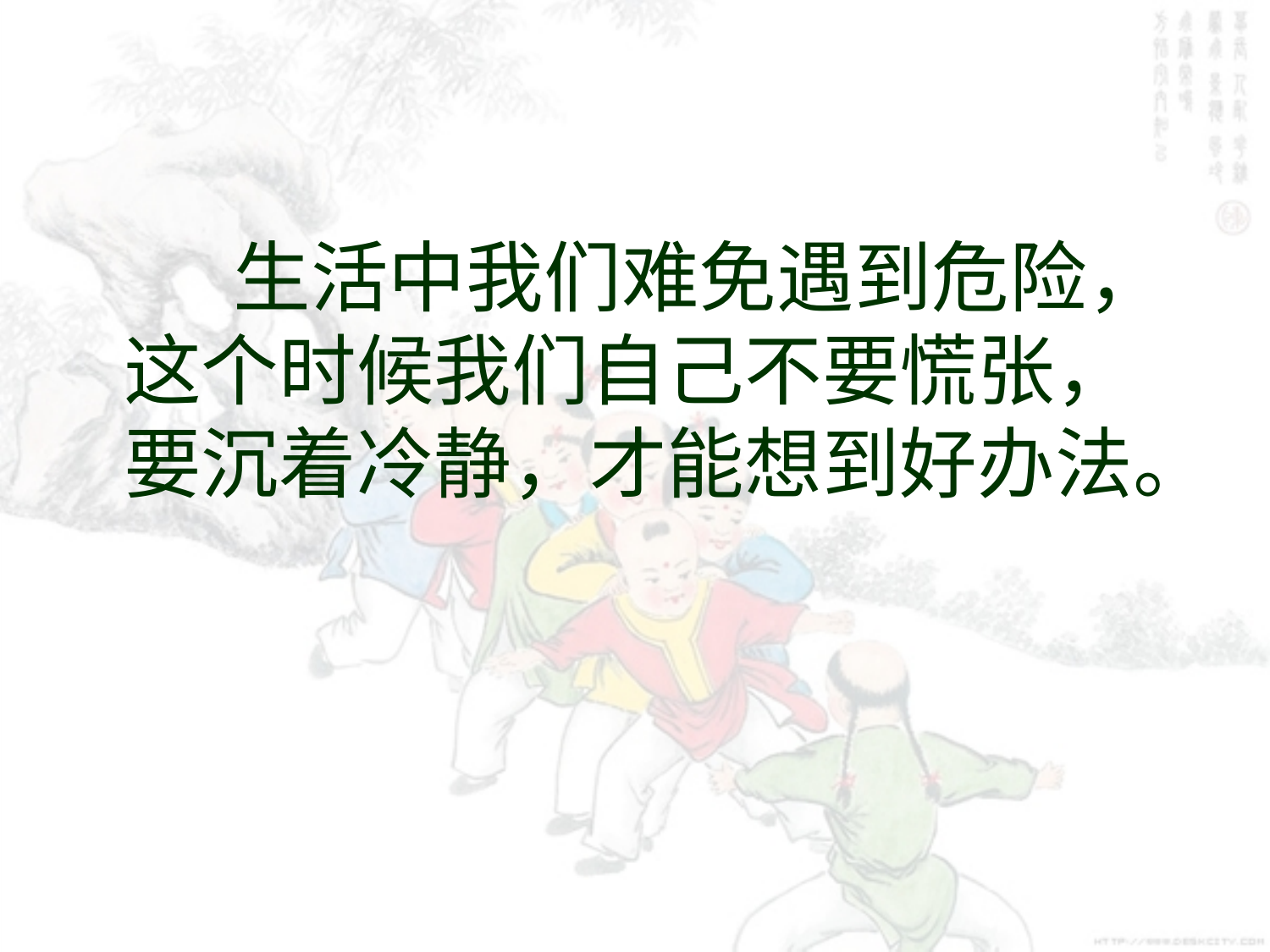

生活中我们难免遇到危险，这个时候我们自己不要慌张，要沉着冷静，才能想到好办法。